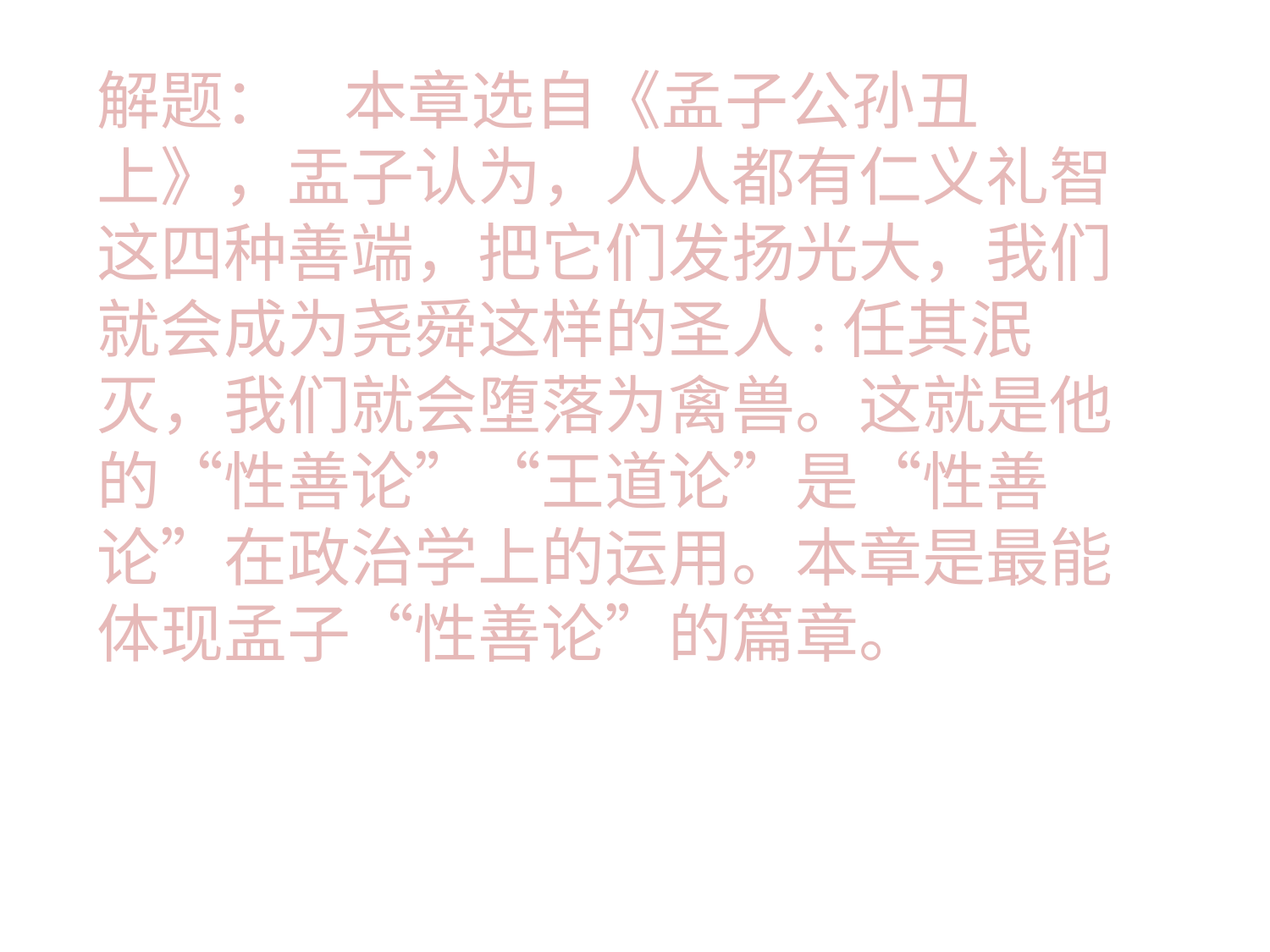

解题：    本章选自《孟子公孙丑上》，盂子认为，人人都有仁义礼智这四种善端，把它们发扬光大，我们就会成为尧舜这样的圣人:任其泯灭，我们就会堕落为禽兽。这就是他的“性善论”“王道论”是“性善论”在政治学上的运用。本章是最能体现孟子“性善论”的篇章。